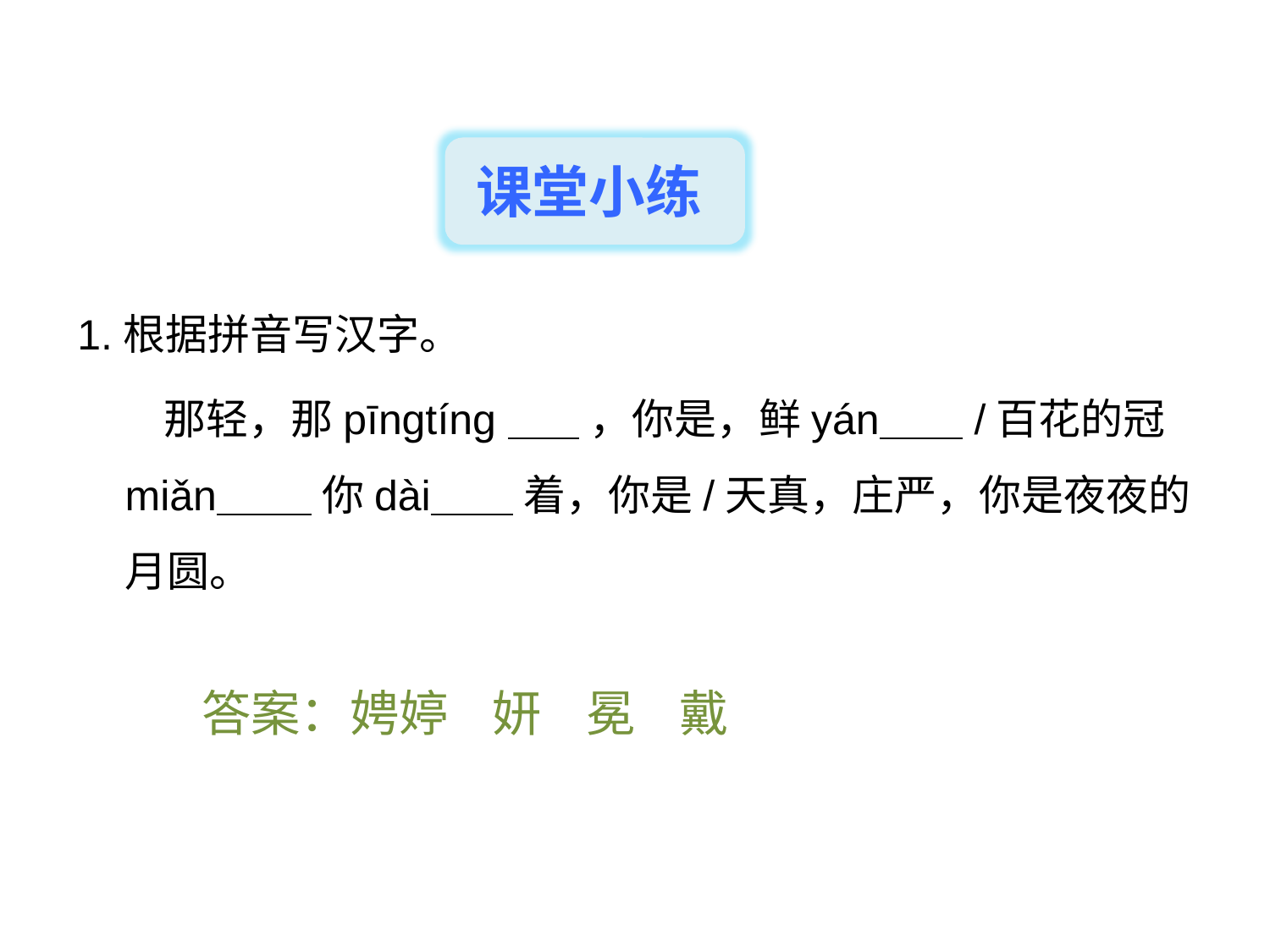

课堂小练
1.根据拼音写汉字。
        那轻，那pīngtíng       ，你是，鲜yán        /百花的冠miǎn        你dài       着，你是/天真，庄严，你是夜夜的月圆。
答案：娉婷    妍    冕    戴